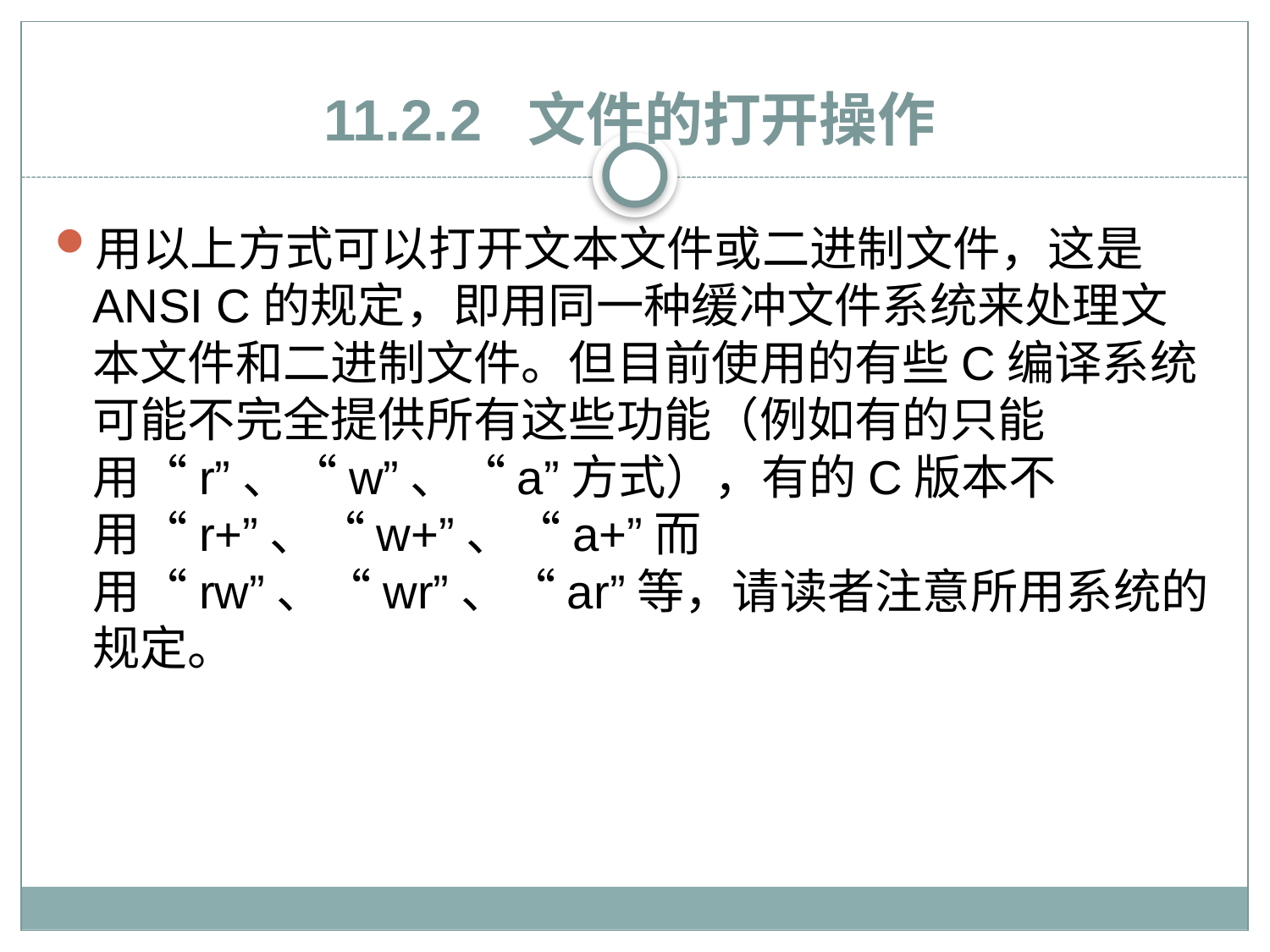

# 11.2.2  文件的打开操作
用以上方式可以打开文本文件或二进制文件，这是ANSI C的规定，即用同一种缓冲文件系统来处理文本文件和二进制文件。但目前使用的有些C编译系统可能不完全提供所有这些功能（例如有的只能用“r”、“w”、“a”方式），有的C版本不用“r+”、“w+”、“a+”而用“rw”、“wr”、“ar”等，请读者注意所用系统的规定。